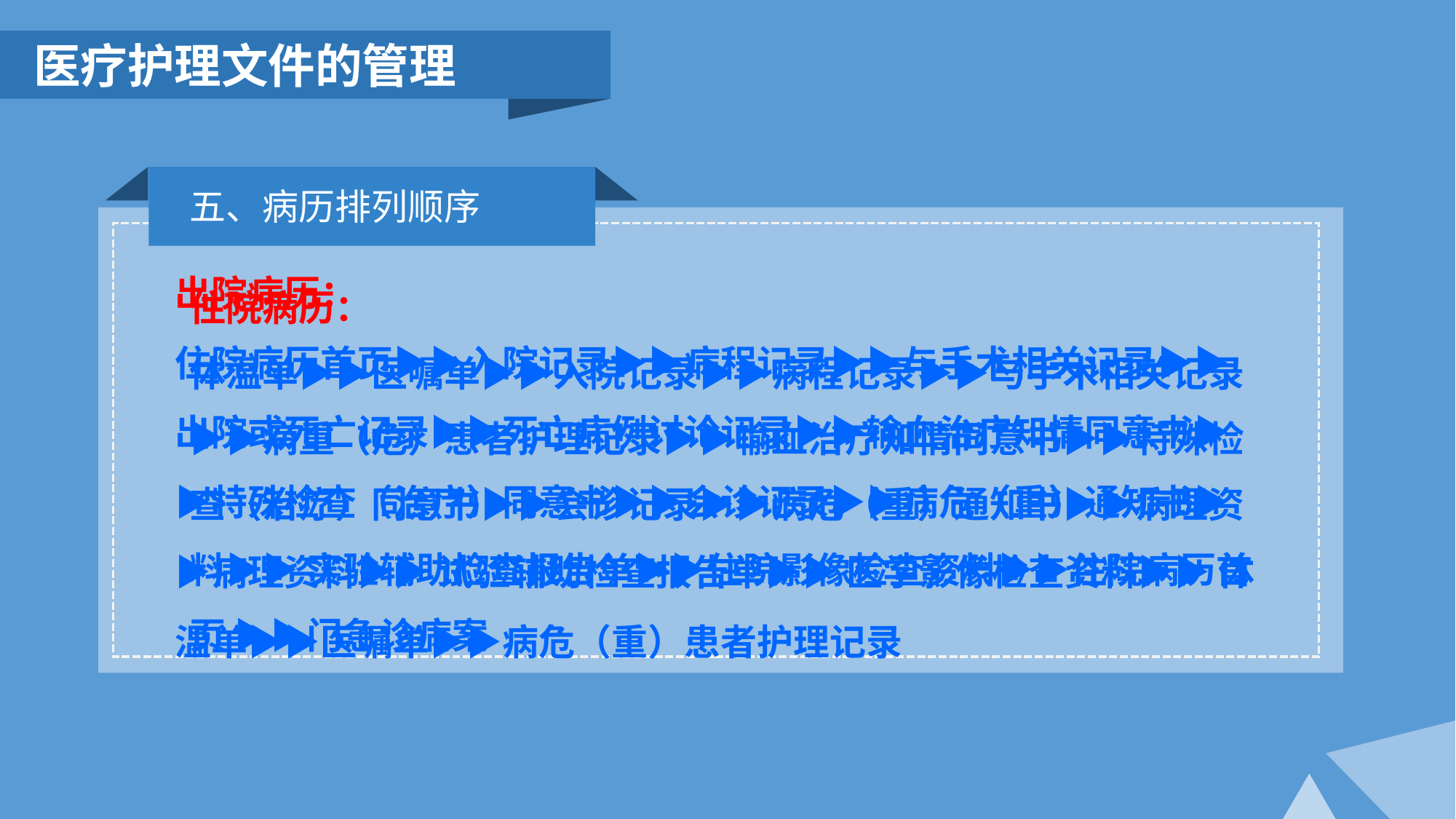

医疗护理文件的管理

五、病历排列顺序

出院病历：
住院病历首页▶▶入院记录▶▶病程记录▶▶与手术相关记录▶▶出院或死亡记录▶▶死亡病例讨论记录▶▶输血治疗知情同意书▶▶特殊检查（治疗）同意书▶▶会诊记录▶▶病危（重）通知书▶▶病理资料▶▶ 试验辅助检查报告单▶▶ 医学影像检查资料▶▶ 体温单▶▶医嘱单▶▶病危（重）患者护理记录
住院病历：
体温单▶▶医嘱单▶▶入院记录▶▶病程记录▶▶与手术相关记录▶▶病重（危）患者护理记录▶▶输血治疗知情同意书▶▶特殊检查（治疗）同意书▶▶会诊记录▶▶病危（重）通知书▶▶病理资料▶▶ 实验辅助检查报告单▶▶住院影像检查资料▶▶住院病历首页 ▶▶门急诊病案